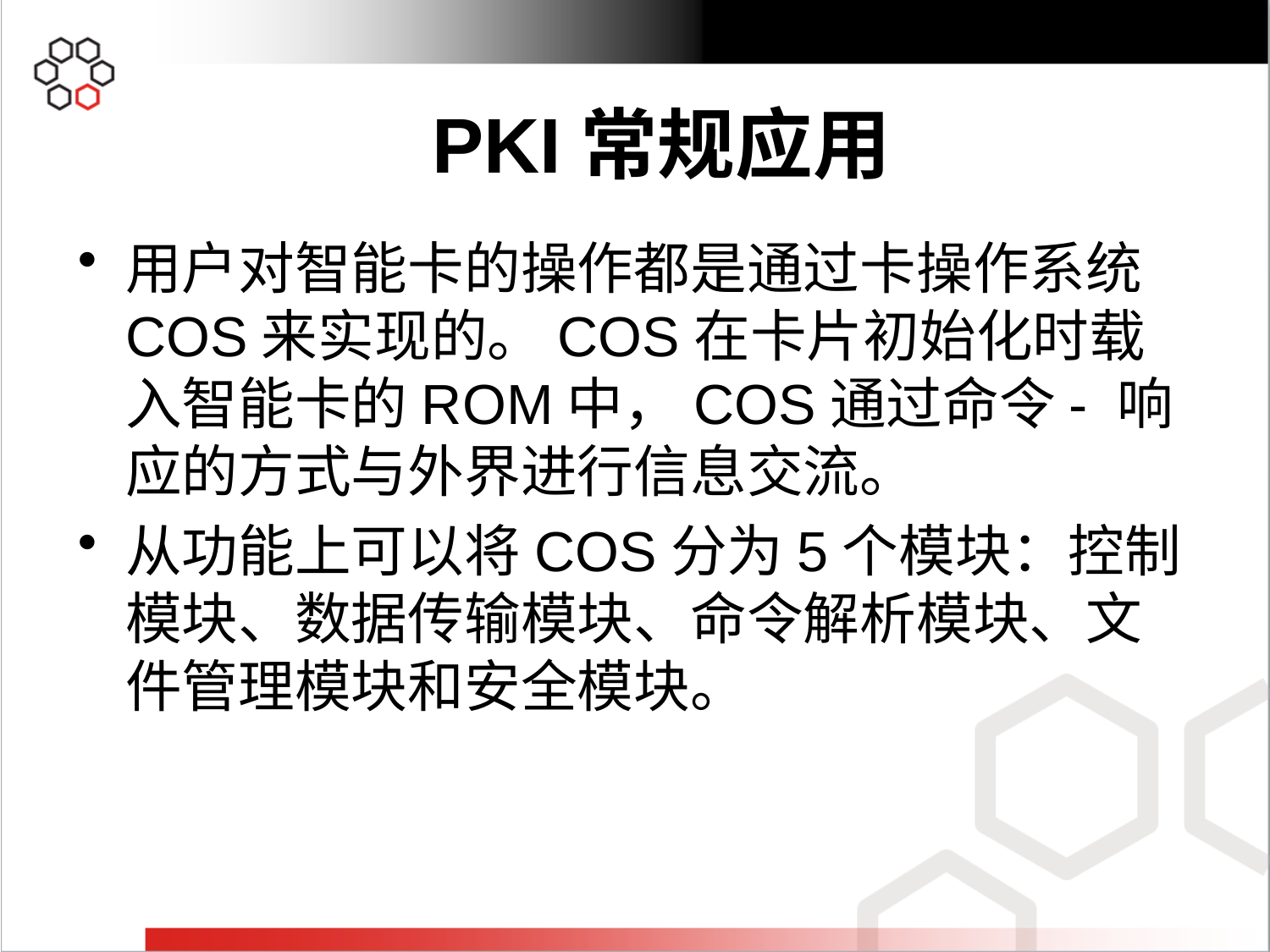

用户对智能卡的操作都是通过卡操作系统COS来实现的。COS在卡片初始化时载入智能卡的ROM中，COS通过命令- 响应的方式与外界进行信息交流。
从功能上可以将COS分为5个模块：控制模块、数据传输模块、命令解析模块、文件管理模块和安全模块。